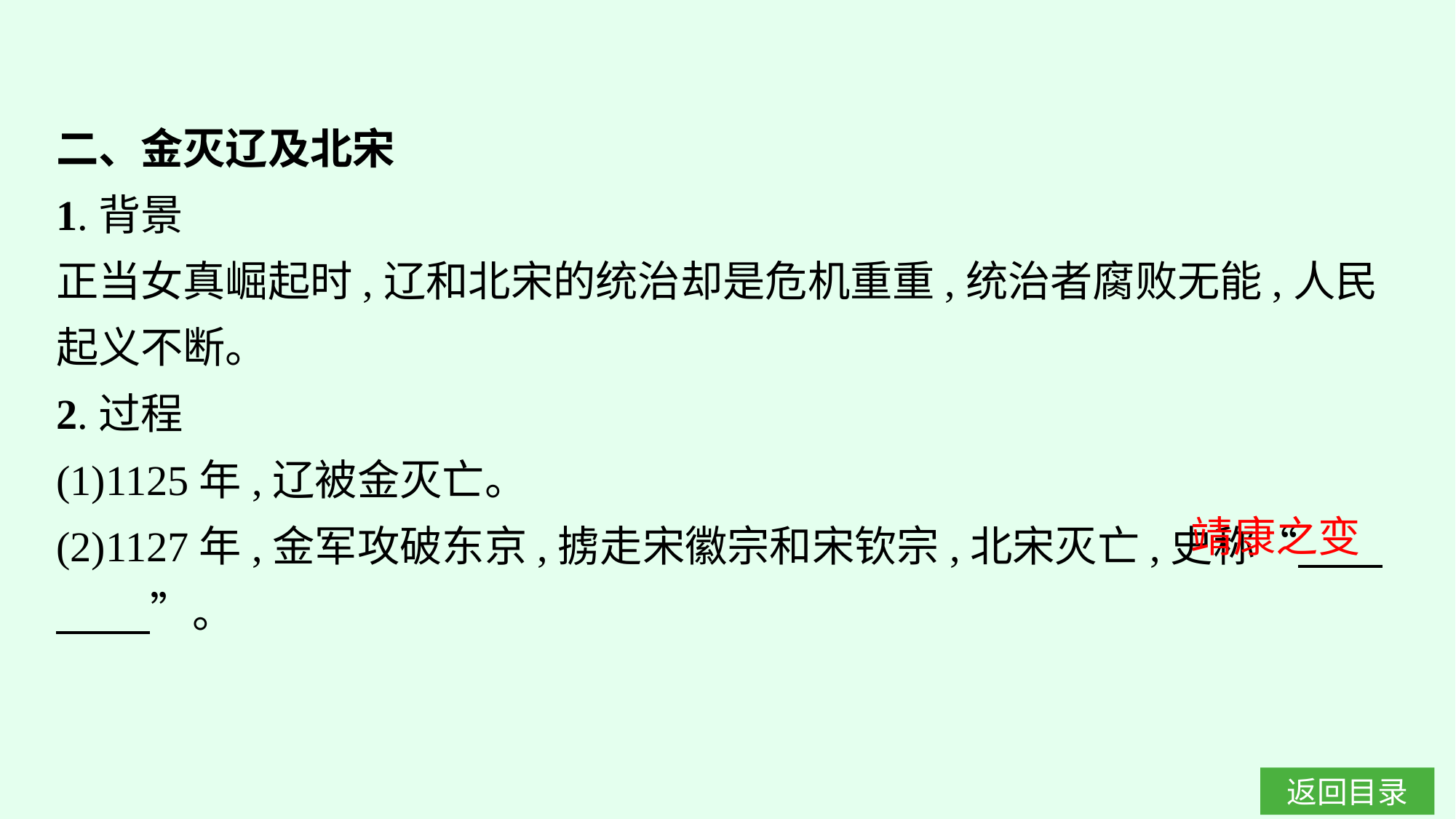

二、金灭辽及北宋
1.背景
正当女真崛起时,辽和北宋的统治却是危机重重,统治者腐败无能,人民起义不断。
2.过程
(1)1125年,辽被金灭亡。
(2)1127年,金军攻破东京,掳走宋徽宗和宋钦宗,北宋灭亡,史称“　　　　 ”。
靖康之变